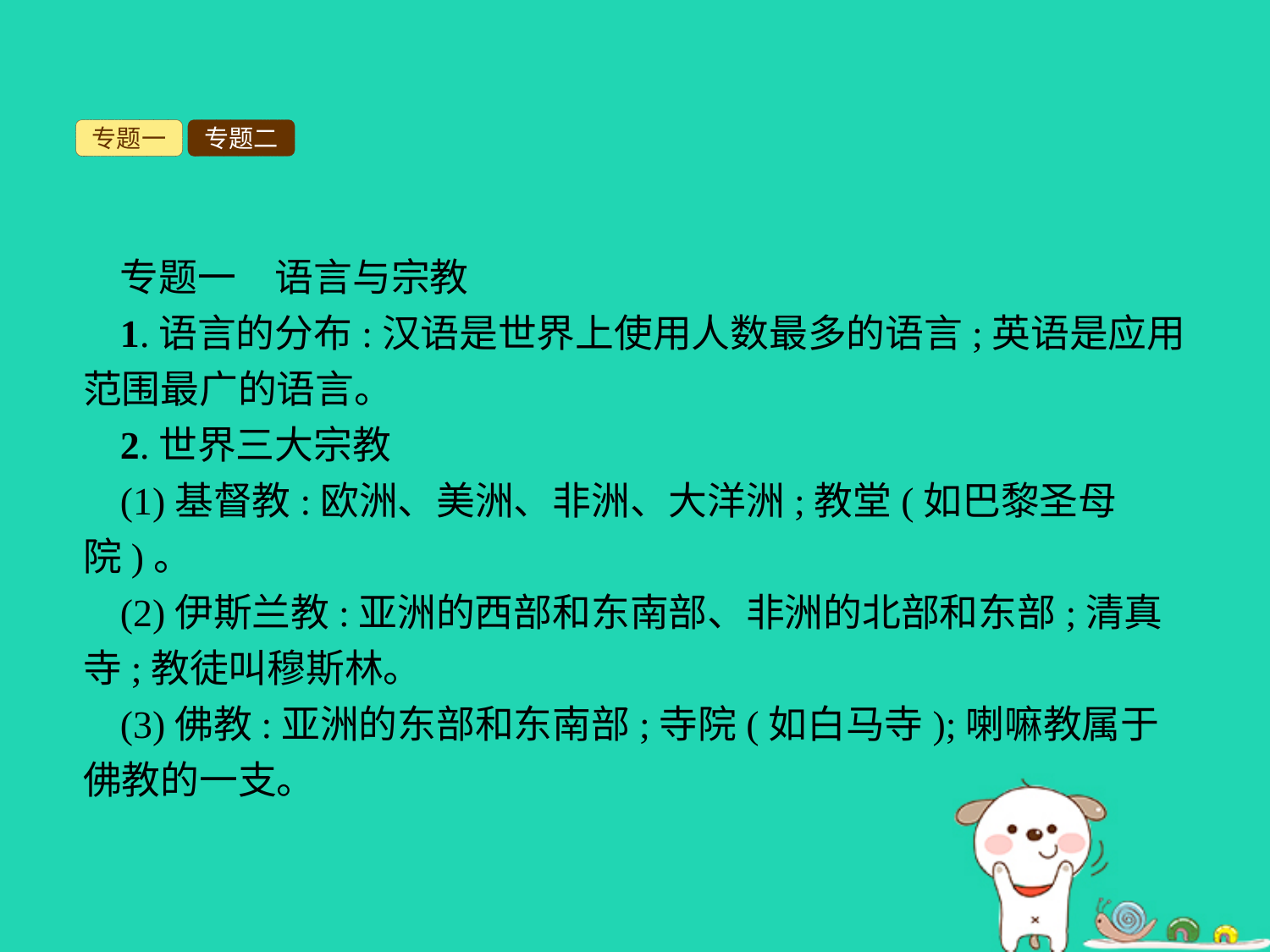

专题一
专题二
专题一　语言与宗教
1.语言的分布:汉语是世界上使用人数最多的语言;英语是应用范围最广的语言。
2.世界三大宗教
(1)基督教:欧洲、美洲、非洲、大洋洲;教堂(如巴黎圣母院)。
(2)伊斯兰教:亚洲的西部和东南部、非洲的北部和东部;清真寺;教徒叫穆斯林。
(3)佛教:亚洲的东部和东南部;寺院(如白马寺);喇嘛教属于佛教的一支。